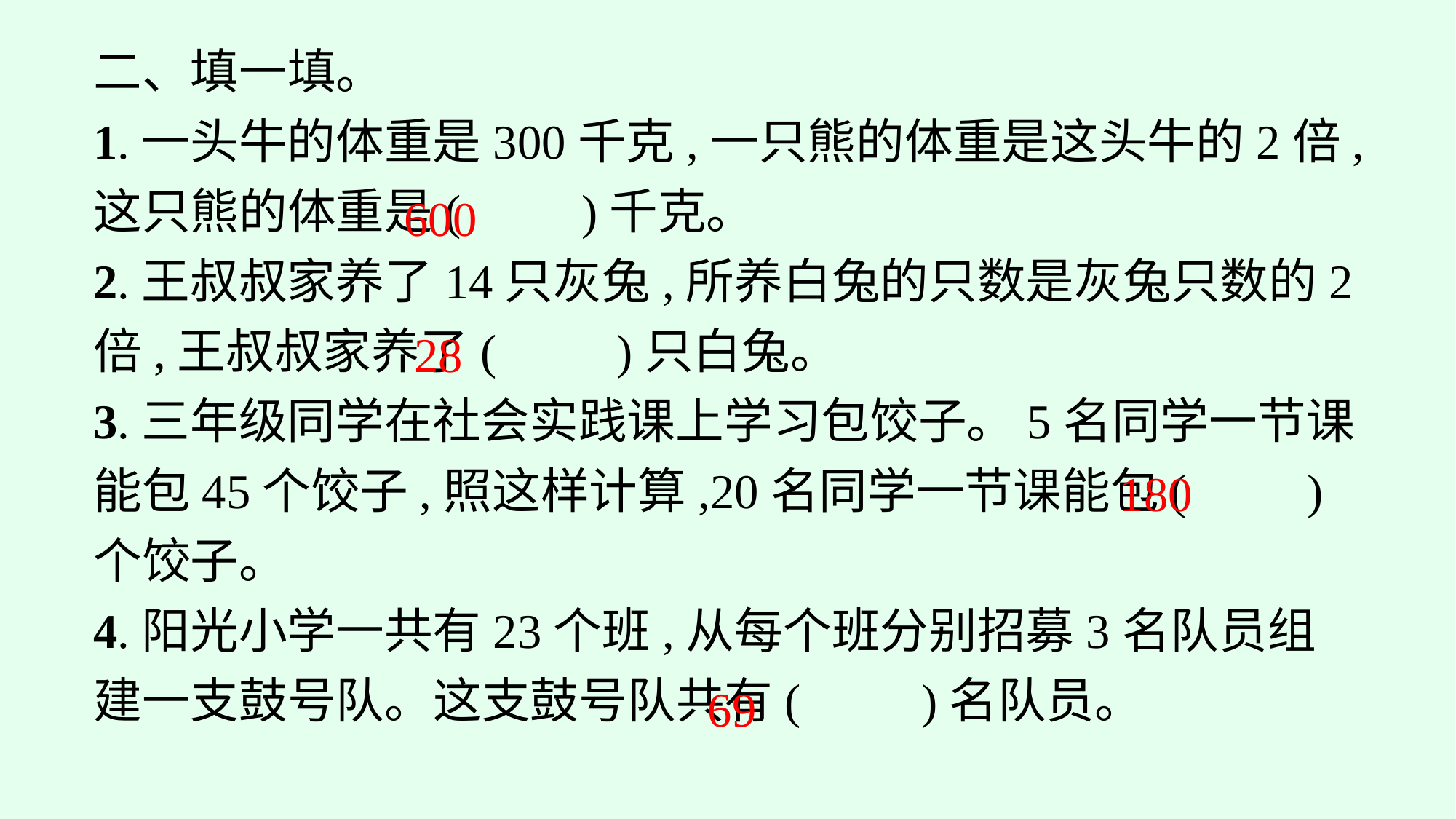

二、填一填。
1.一头牛的体重是300千克,一只熊的体重是这头牛的2倍,这只熊的体重是(　　)千克。
2.王叔叔家养了14只灰兔,所养白兔的只数是灰兔只数的2倍,王叔叔家养了(　　)只白兔。
3.三年级同学在社会实践课上学习包饺子。5名同学一节课能包45个饺子,照这样计算,20名同学一节课能包(　　)个饺子。
4.阳光小学一共有23个班,从每个班分别招募3名队员组建一支鼓号队。这支鼓号队共有(　　)名队员。
600
28
180
69